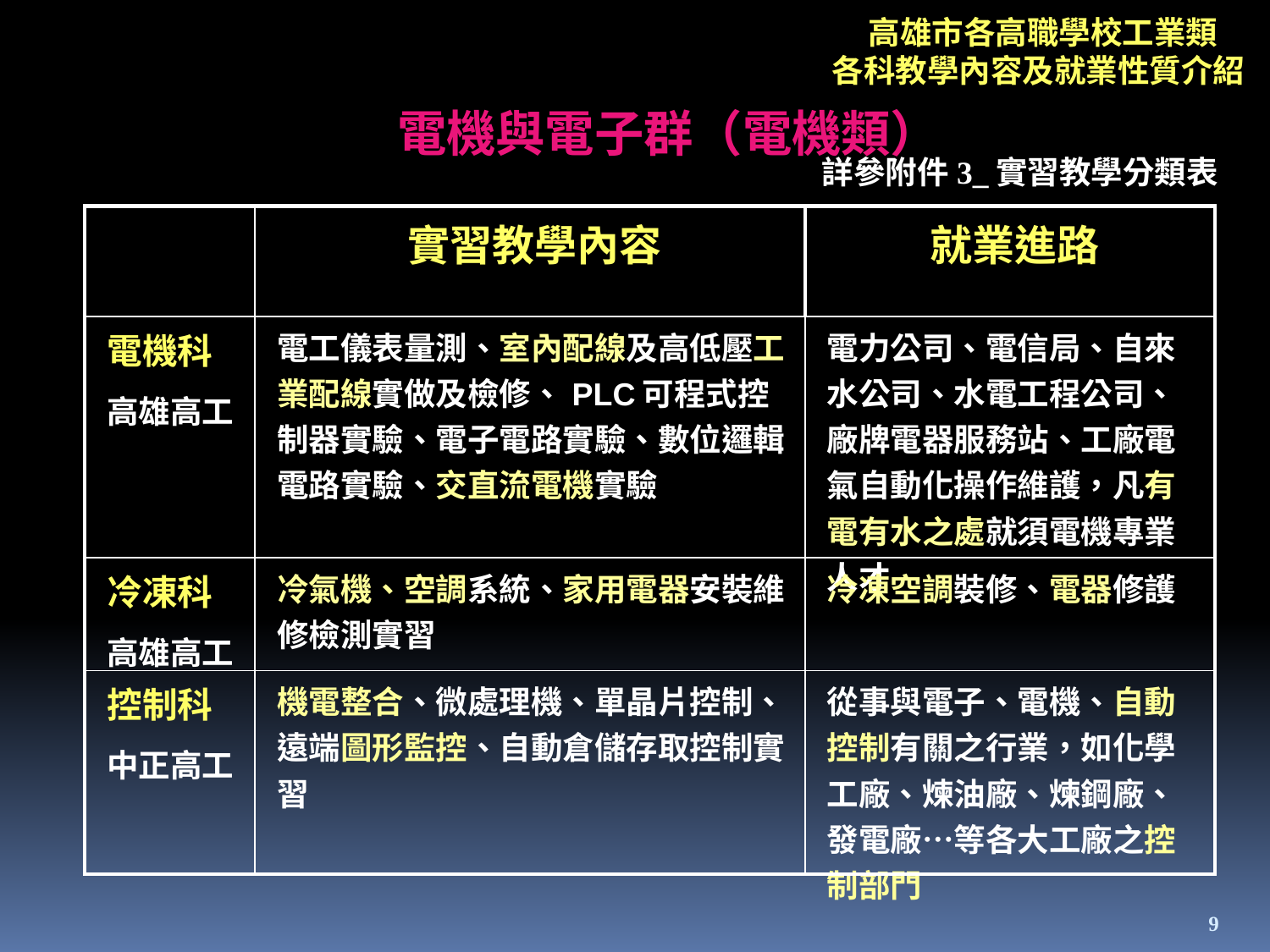

高雄市各高職學校工業類
各科教學內容及就業性質介紹
電機與電子群（電機類）
詳參附件3_實習教學分類表
|  | 實習教學內容 | 就業進路 |
| --- | --- | --- |
| 電機科 高雄高工 | 電工儀表量測、室內配線及高低壓工業配線實做及檢修、PLC可程式控制器實驗、電子電路實驗、數位邏輯電路實驗、交直流電機實驗 | 電力公司、電信局、自來水公司、水電工程公司、廠牌電器服務站、工廠電氣自動化操作維護，凡有電有水之處就須電機專業人才 |
| 冷凍科 高雄高工 | 冷氣機、空調系統、家用電器安裝維修檢測實習 | 冷凍空調裝修、電器修護 |
| 控制科 中正高工 | 機電整合、微處理機、單晶片控制、遠端圖形監控、自動倉儲存取控制實習 | 從事與電子、電機、自動控制有關之行業，如化學工廠、煉油廠、煉鋼廠、發電廠…等各大工廠之控制部門 |
9